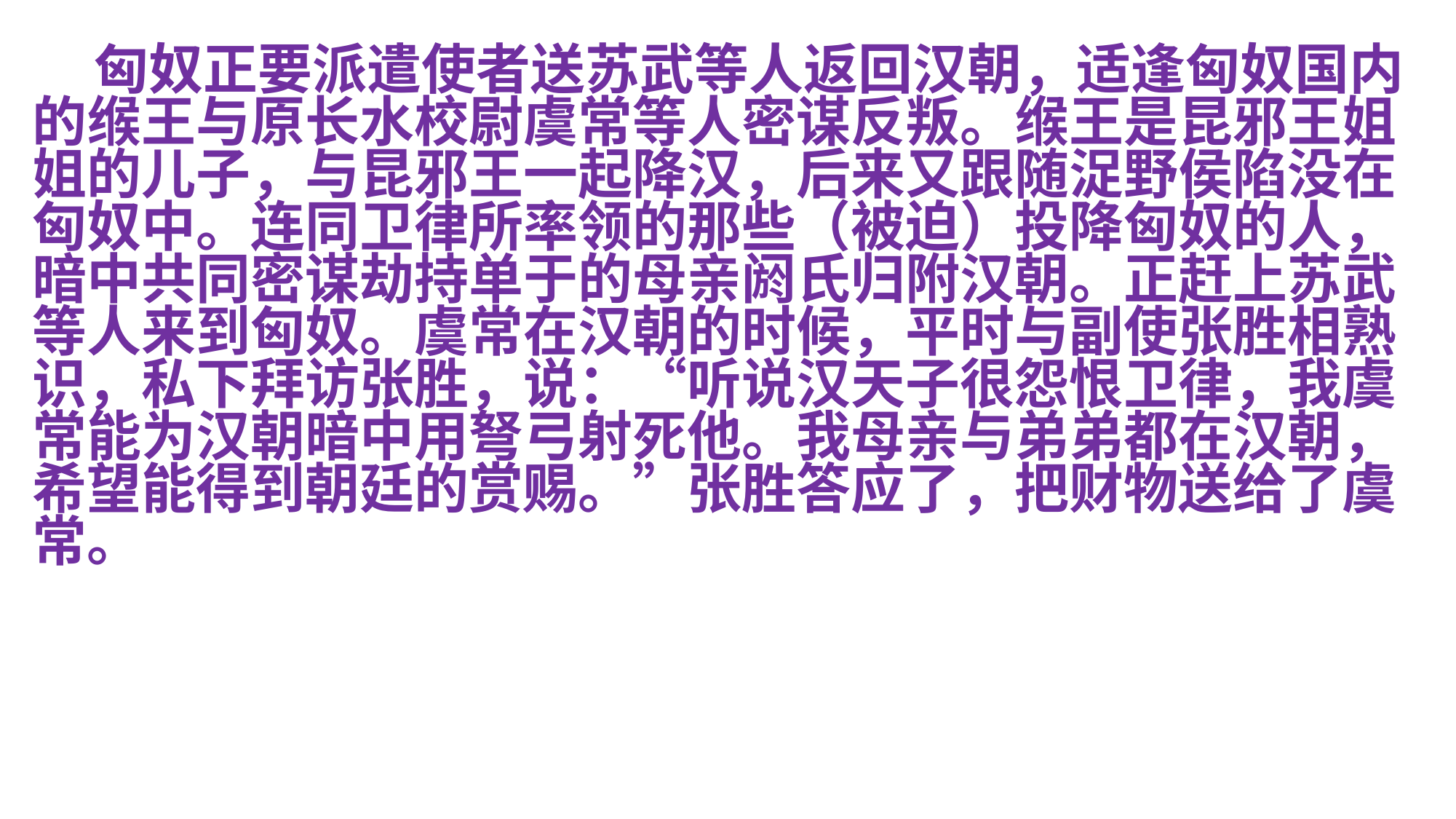

匈奴正要派遣使者送苏武等人返回汉朝，适逢匈奴国内的缑王与原长水校尉虞常等人密谋反叛。缑王是昆邪王姐姐的儿子，与昆邪王一起降汉，后来又跟随浞野侯陷没在匈奴中。连同卫律所率领的那些（被迫）投降匈奴的人，暗中共同密谋劫持单于的母亲阏氏归附汉朝。正赶上苏武等人来到匈奴。虞常在汉朝的时候，平时与副使张胜相熟识，私下拜访张胜，说：“听说汉天子很怨恨卫律，我虞常能为汉朝暗中用弩弓射死他。我母亲与弟弟都在汉朝，希望能得到朝廷的赏赐。”张胜答应了，把财物送给了虞常。